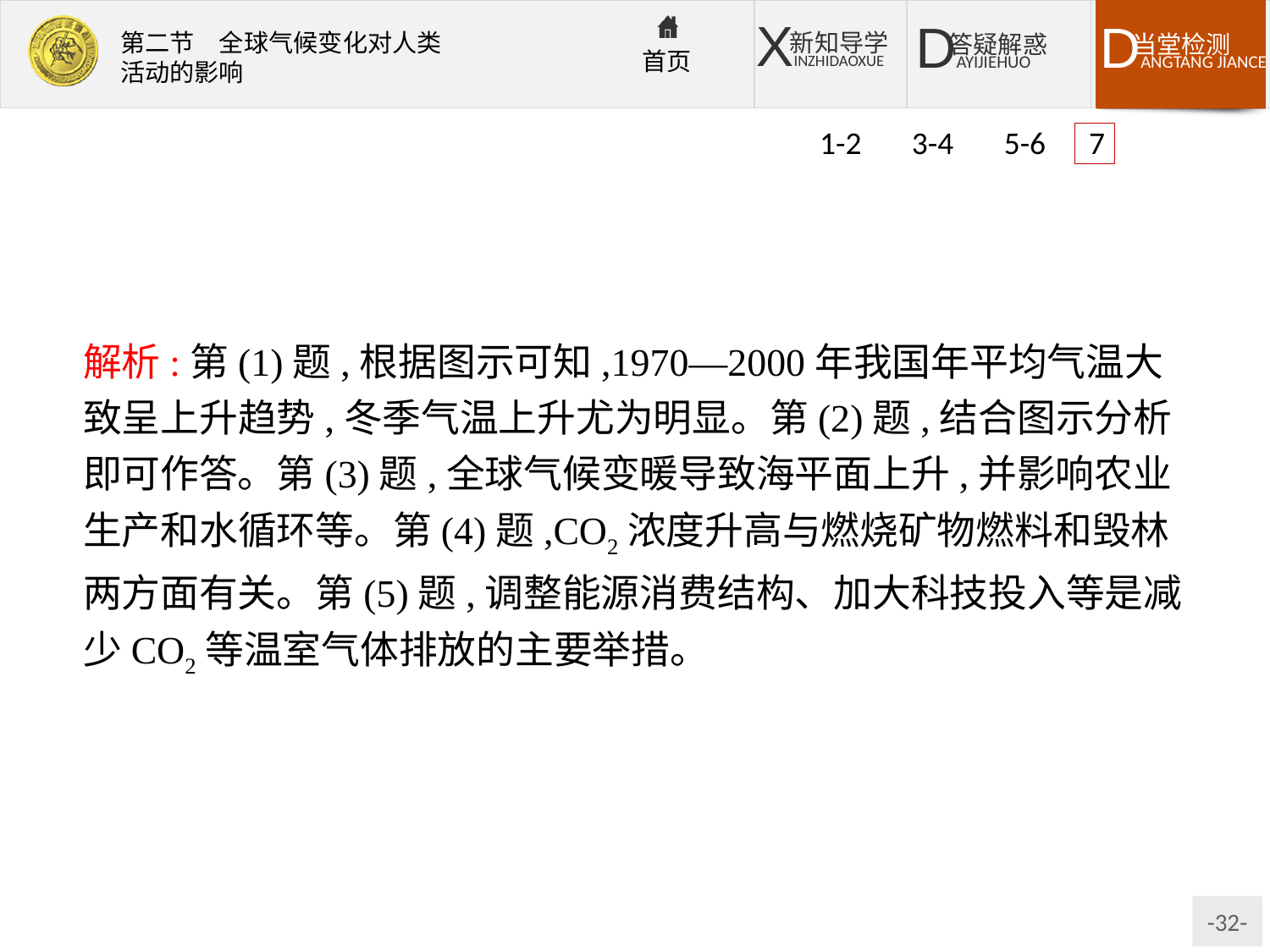

1-2       3-4       5-6      7

解析:第(1)题,根据图示可知,1970—2000年我国年平均气温大致呈上升趋势,冬季气温上升尤为明显。第(2)题,结合图示分析即可作答。第(3)题,全球气候变暖导致海平面上升,并影响农业生产和水循环等。第(4)题,CO2浓度升高与燃烧矿物燃料和毁林两方面有关。第(5)题,调整能源消费结构、加大科技投入等是减少CO2等温室气体排放的主要举措。